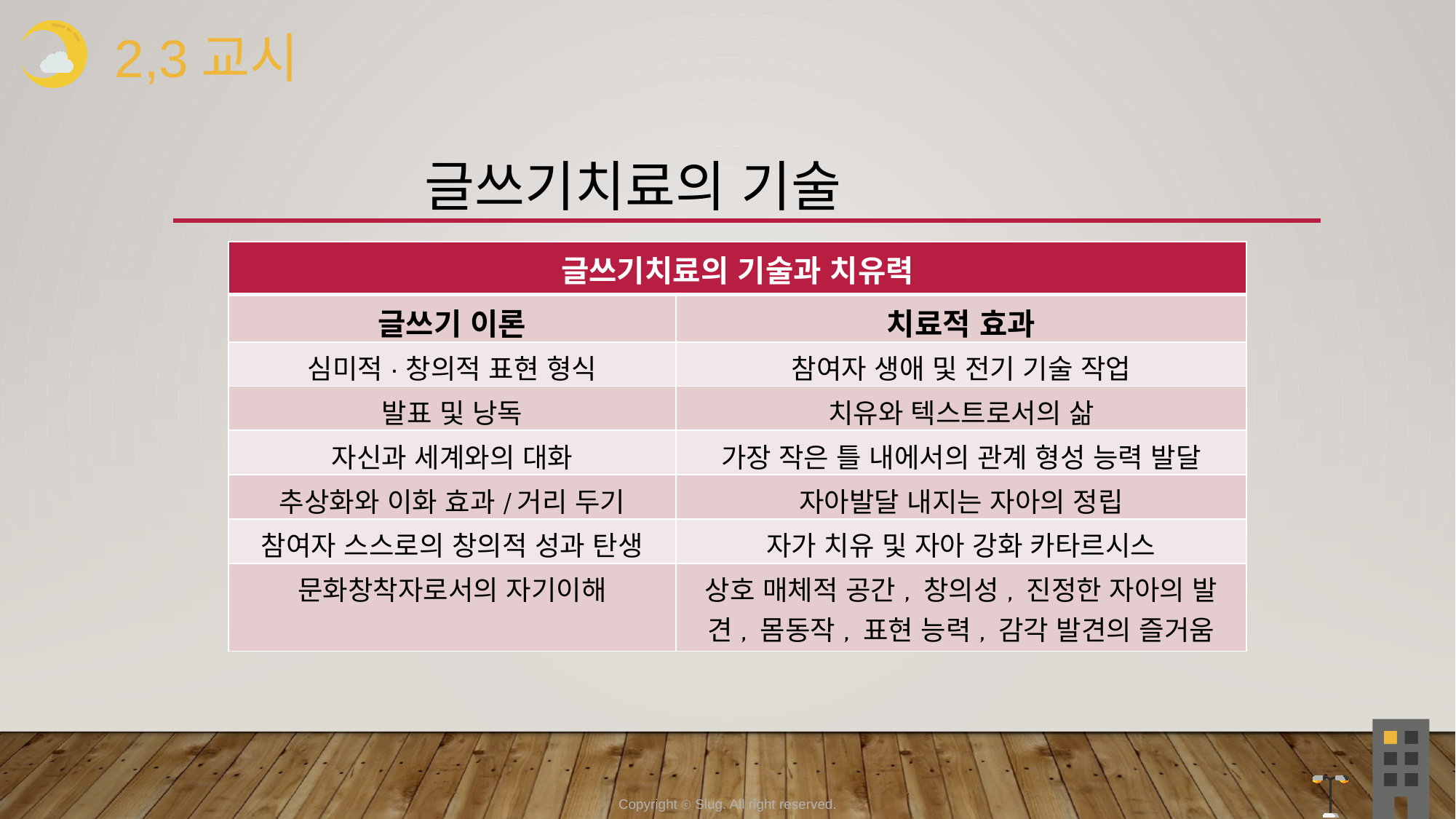

2,3교시

                  글쓰기치료의 기술
| 글쓰기치료의 기술과 치유력 |  |
| --- | --- |
| 글쓰기 이론 | 치료적 효과 |
| 심미적 ∙ 창의적 표현 형식 | 참여자 생애 및 전기 기술 작업 |
| 발표 및 낭독 | 치유와 텍스트로서의 삶 |
| 자신과 세계와의 대화 | 가장 작은 틀 내에서의 관계 형성 능력 발달 |
| 추상화와 이화 효과/거리 두기 | 자아발달 내지는 자아의 정립 |
| 참여자 스스로의 창의적 성과 탄생 | 자가 치유 및 자아 강화 카타르시스 |
| 문화창착자로서의 자기이해 | 상호 매체적 공간, 창의성, 진정한 자아의 발견, 몸동작, 표현 능력, 감각 발견의 즐거움 |

Copyright ⓒ Slug. All right reserved.